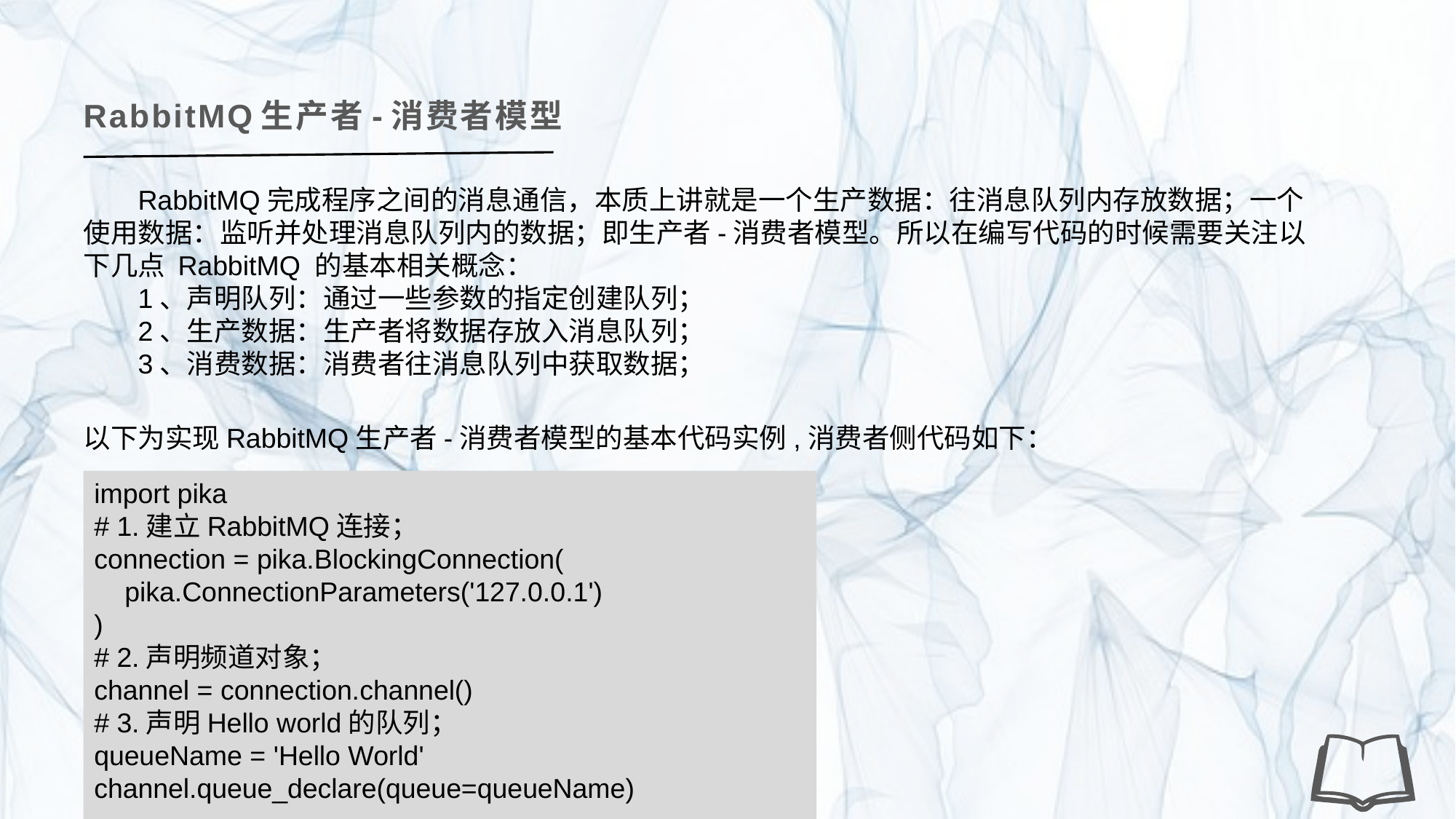

RabbitMQ生产者-消费者模型
RabbitMQ完成程序之间的消息通信，本质上讲就是一个生产数据：往消息队列内存放数据；一个使用数据：监听并处理消息队列内的数据；即生产者-消费者模型。所以在编写代码的时候需要关注以下几点 RabbitMQ 的基本相关概念：
1、声明队列：通过一些参数的指定创建队列；
2、生产数据：生产者将数据存放入消息队列；
3、消费数据：消费者往消息队列中获取数据；
以下为实现RabbitMQ生产者-消费者模型的基本代码实例,消费者侧代码如下：
import pika
# 1.建立RabbitMQ连接；
connection = pika.BlockingConnection(
    pika.ConnectionParameters('127.0.0.1')
)
# 2.声明频道对象；
channel = connection.channel()
# 3.声明Hello world的队列；
queueName = 'Hello World'
channel.queue_declare(queue=queueName)

25